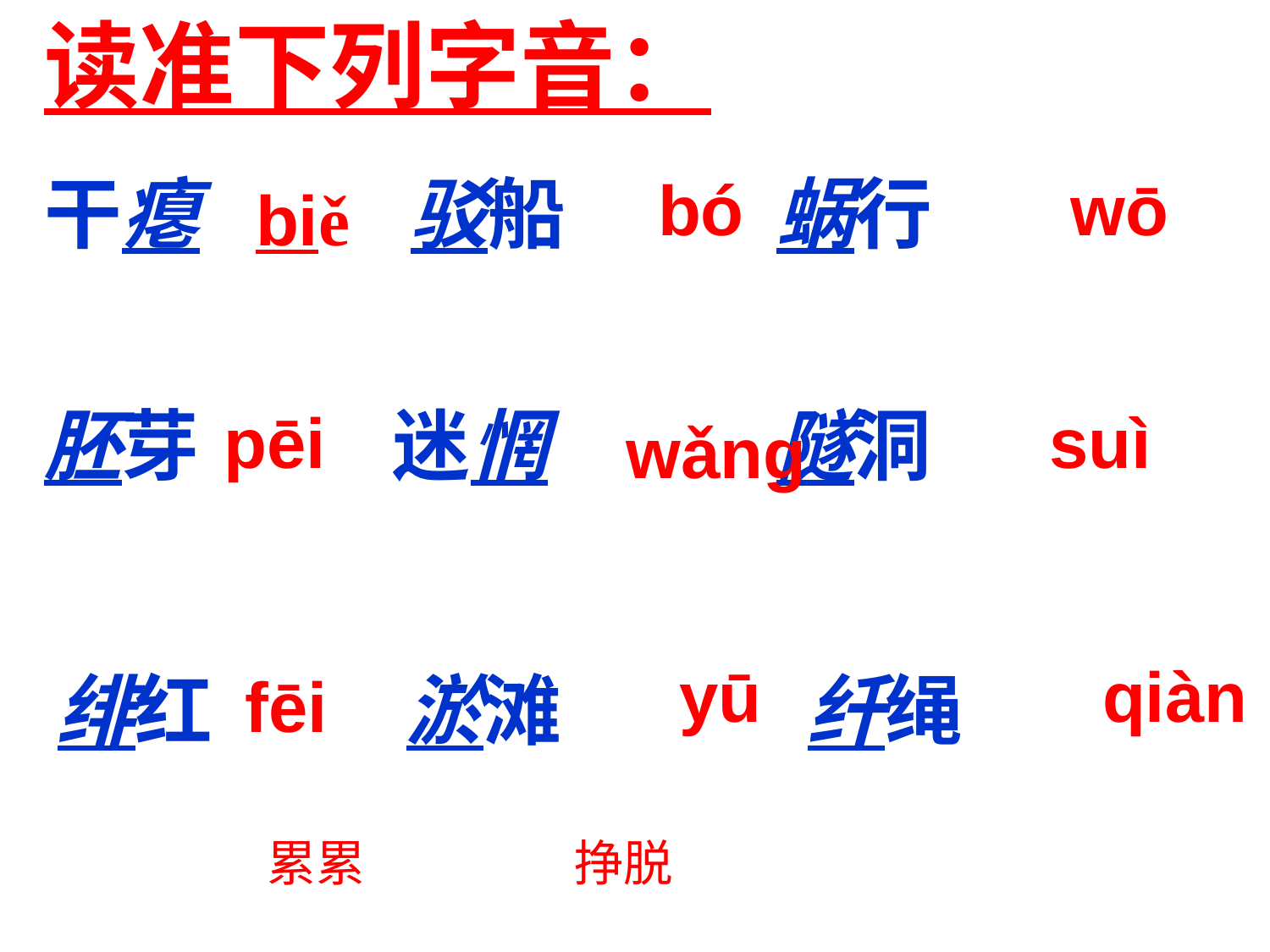

读准下列字音：
干瘪            驳船            蜗行

bó
wō
biě
胚芽           迷惘             隧洞
pēi
suì
wǎng
yū
qiàn
绯红           淤滩              纤绳
fēi
累累                   挣脱